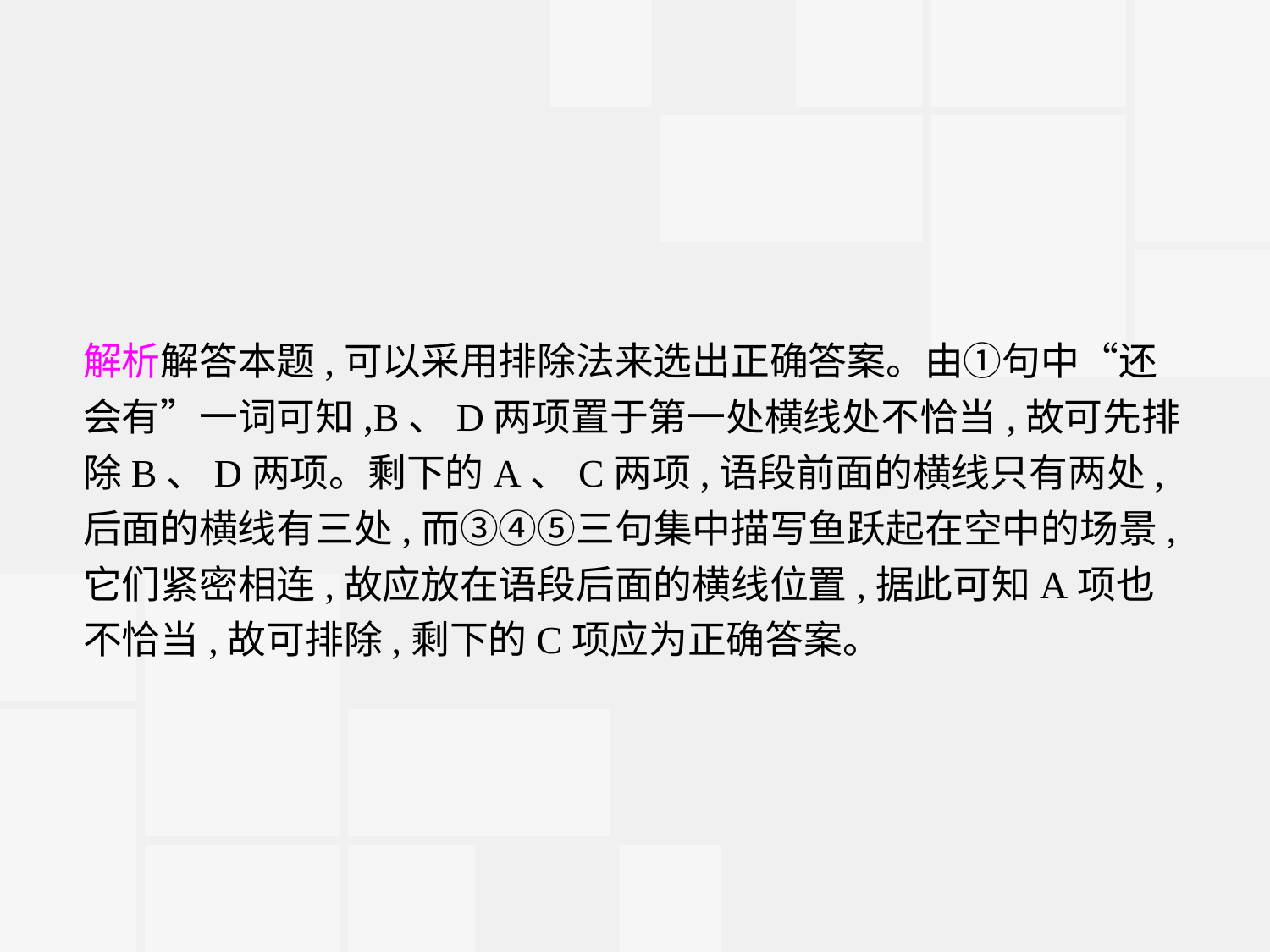

解析解答本题,可以采用排除法来选出正确答案。由①句中“还会有”一词可知,B、D两项置于第一处横线处不恰当,故可先排除B、D两项。剩下的A、C两项,语段前面的横线只有两处,后面的横线有三处,而③④⑤三句集中描写鱼跃起在空中的场景,它们紧密相连,故应放在语段后面的横线位置,据此可知A项也不恰当,故可排除,剩下的C项应为正确答案。